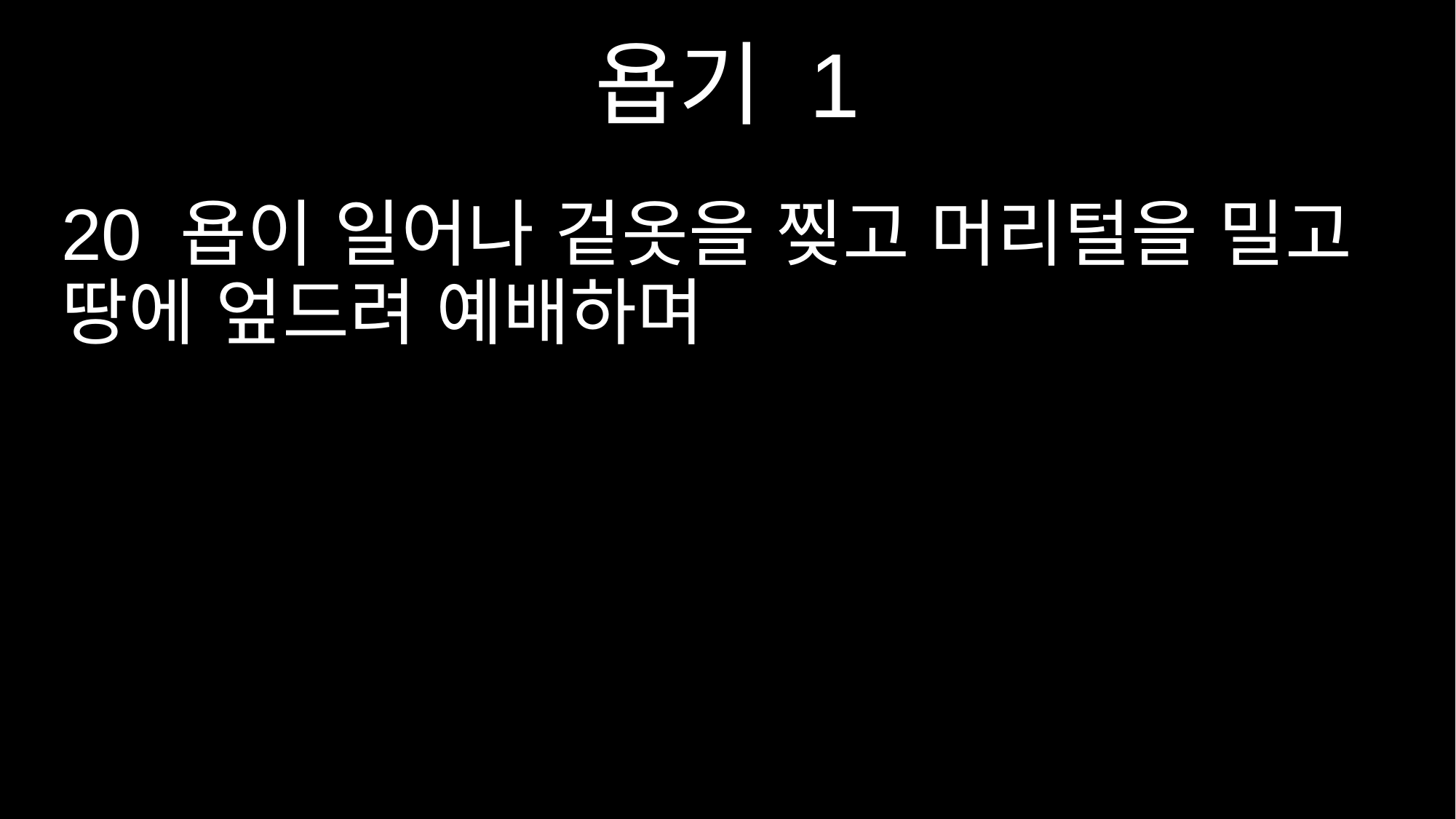

욥기 1
20 욥이 일어나 겉옷을 찢고 머리털을 밀고 땅에 엎드려 예배하며